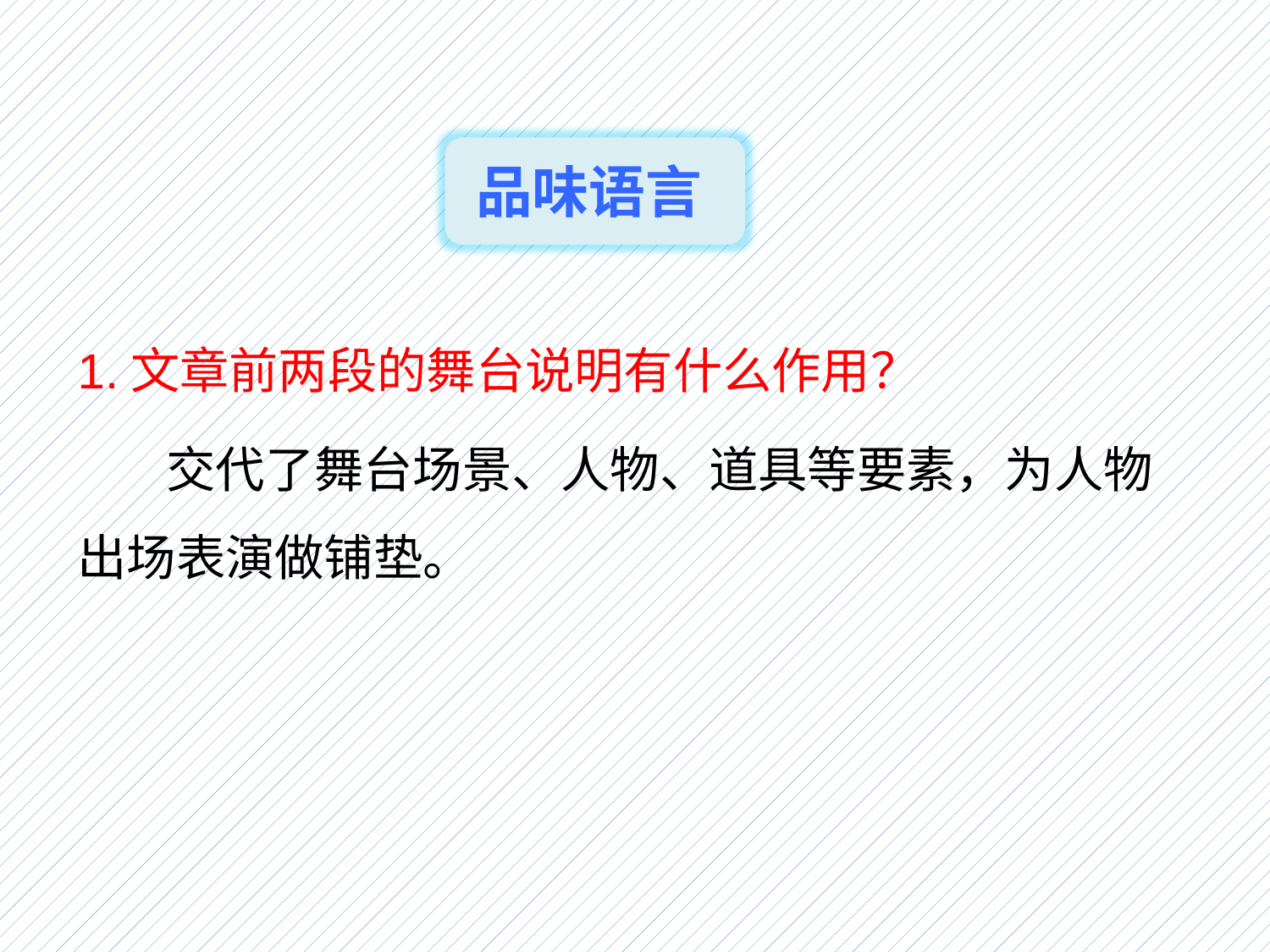

品味语言
1.文章前两段的舞台说明有什么作用？
       交代了舞台场景、人物、道具等要素，为人物出场表演做铺垫。